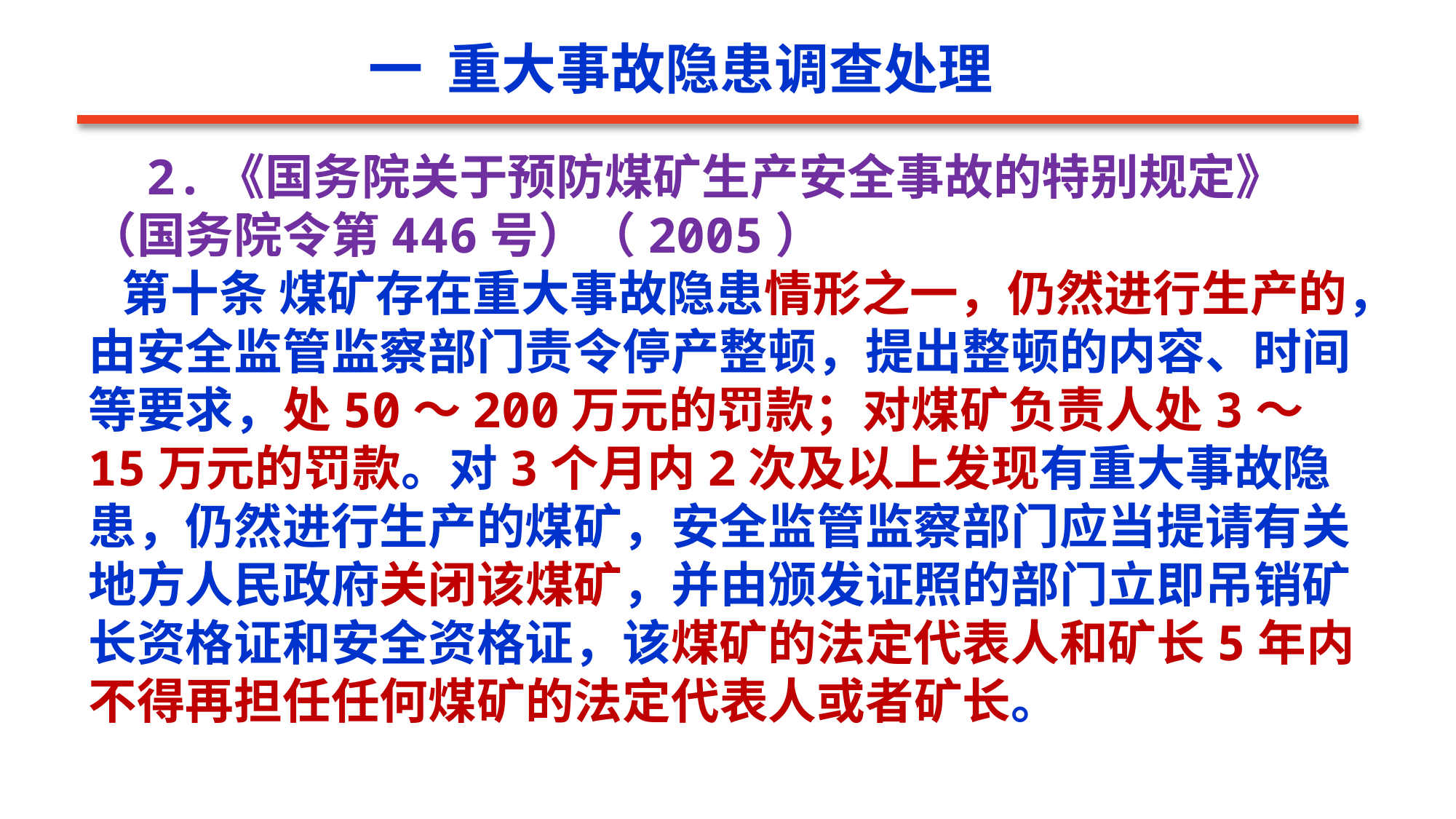

一  重大事故隐患调查处理
  2.《国务院关于预防煤矿生产安全事故的特别规定》（国务院令第446号）（2005）
  第十条 煤矿存在重大事故隐患情形之一，仍然进行生产的，由安全监管监察部门责令停产整顿，提出整顿的内容、时间等要求，处50～200万元的罚款；对煤矿负责人处3～15万元的罚款。对3个月内2次及以上发现有重大事故隐患，仍然进行生产的煤矿，安全监管监察部门应当提请有关地方人民政府关闭该煤矿，并由颁发证照的部门立即吊销矿长资格证和安全资格证，该煤矿的法定代表人和矿长5年内不得再担任任何煤矿的法定代表人或者矿长。